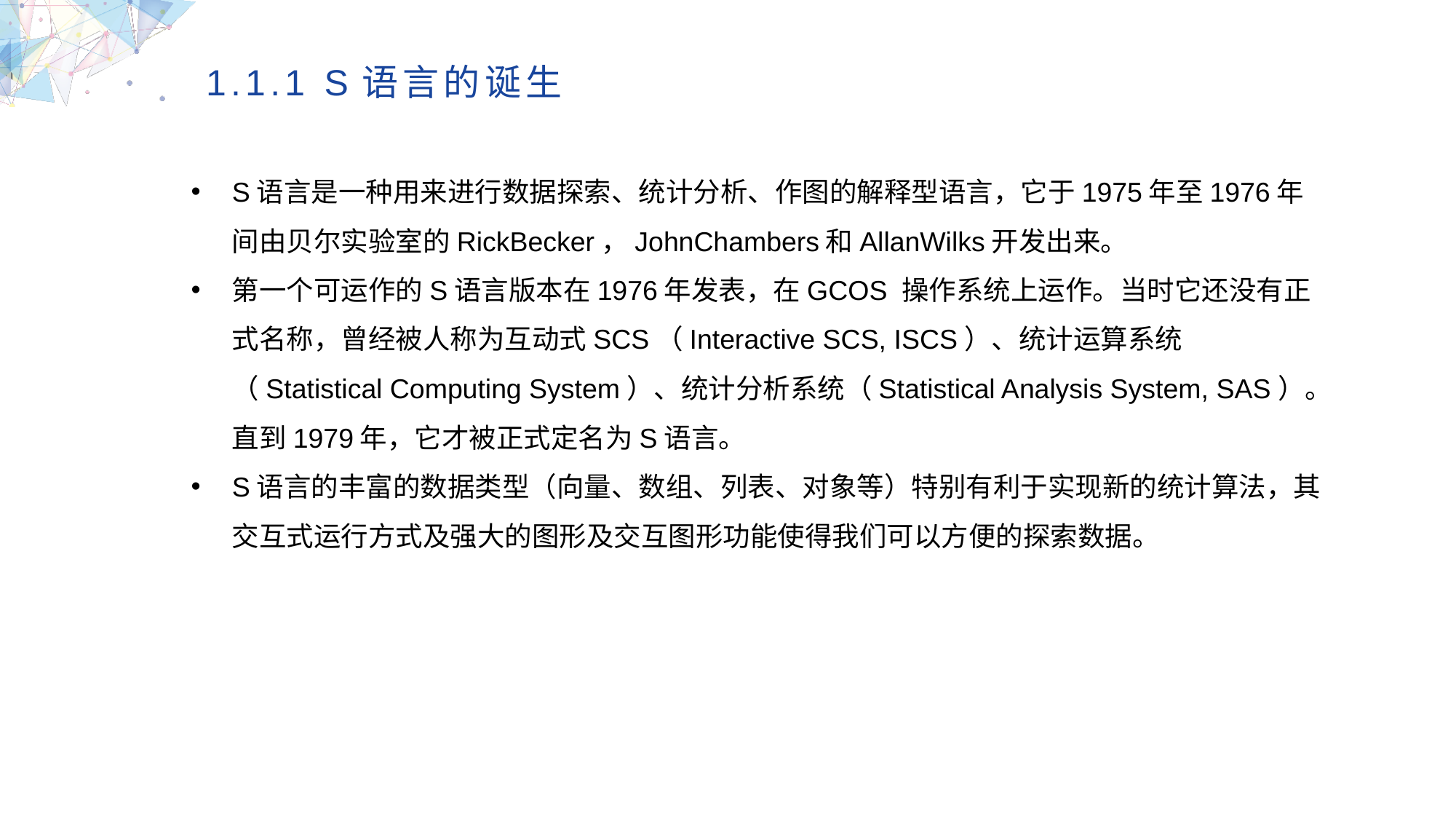

1.1.1 S语言的诞生
S语言是一种用来进行数据探索、统计分析、作图的解释型语言，它于1975年至1976年间由贝尔实验室的RickBecker，JohnChambers和AllanWilks开发出来。
第一个可运作的S语言版本在1976年发表，在GCOS 操作系统上运作。当时它还没有正式名称，曾经被人称为互动式SCS（Interactive SCS, ISCS）、统计运算系统（Statistical Computing System）、统计分析系统（Statistical Analysis System, SAS）。直到1979年，它才被正式定名为S语言。
S语言的丰富的数据类型（向量、数组、列表、对象等）特别有利于实现新的统计算法，其交互式运行方式及强大的图形及交互图形功能使得我们可以方便的探索数据。
MULTIPURPOSE PRESENTATION TEMPLATE | UNIQUE DESIGN
Welcome Message
Please replace text, click add relevant headline, modify the text content, also can copy your content to this directly. Please replace text, click add relevant headline, modify the text content, also can copy your content to this directly.